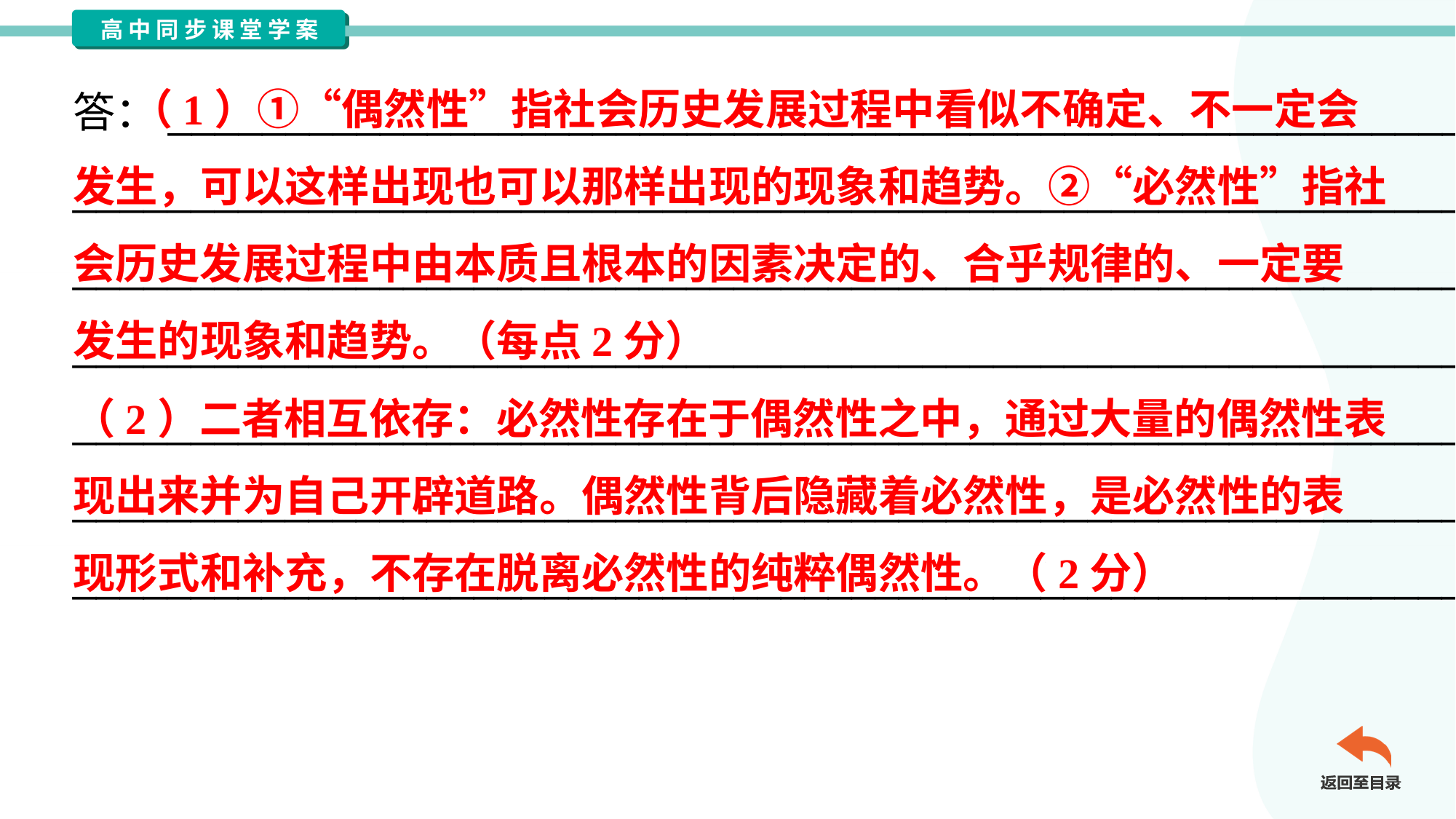

（1）①“偶然性”指社会历史发展过程中看似不确定、不一定会
发生，可以这样出现也可以那样出现的现象和趋势。②“必然性”指社
会历史发展过程中由本质且根本的因素决定的、合乎规律的、一定要
发生的现象和趋势。（每点2分）
（2）二者相互依存：必然性存在于偶然性之中，通过大量的偶然性表
现出来并为自己开辟道路。偶然性背后隐藏着必然性，是必然性的表
现形式和补充，不存在脱离必然性的纯粹偶然性。（2分）
答：_________________________________________________________
_____________________________________________________________
_____________________________________________________________
_____________________________________________________________
_____________________________________________________________
_____________________________________________________________
_____________________________________________________________